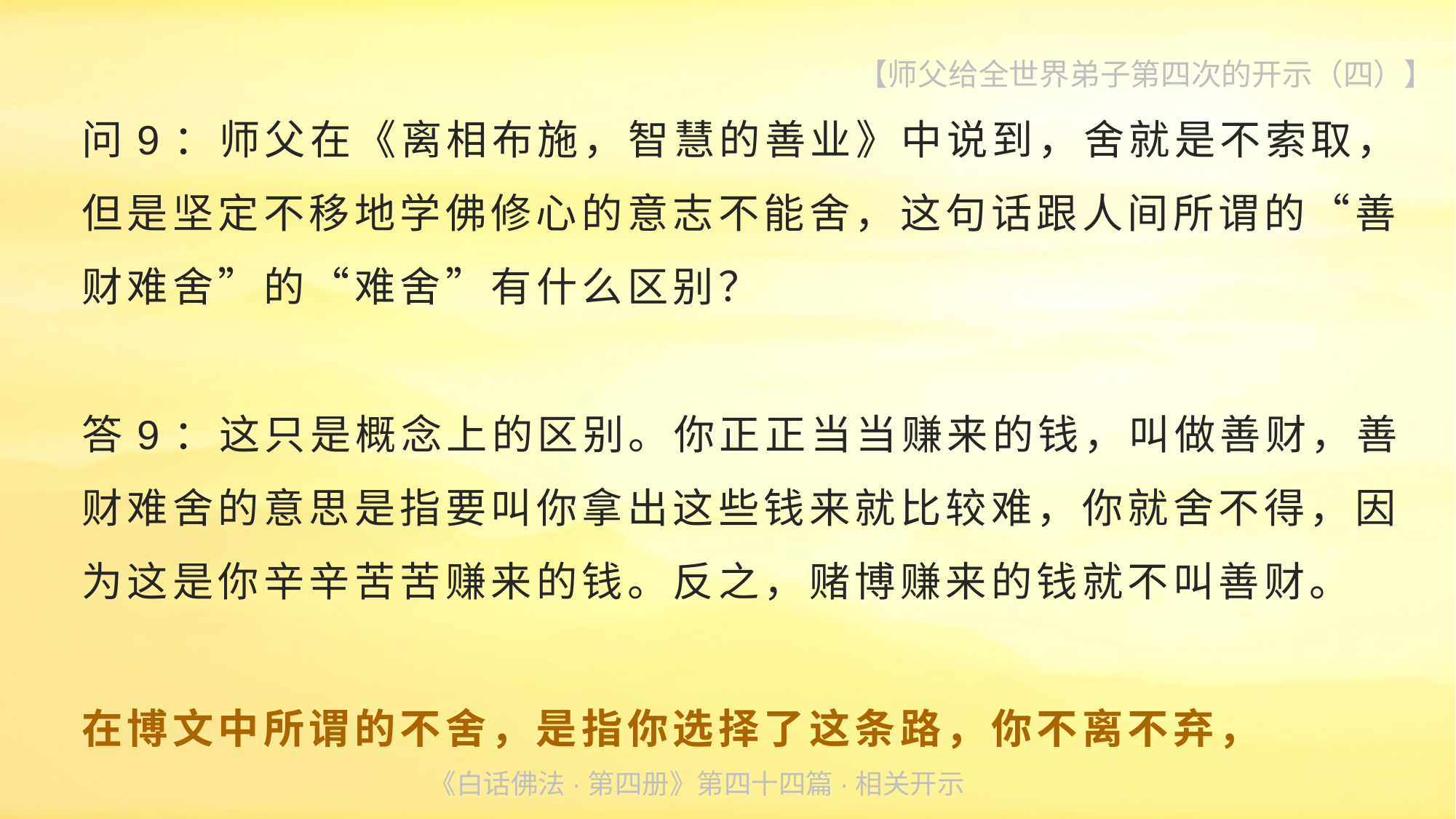

【师父给全世界弟子第四次的开示（四）】
问9：师父在《离相布施，智慧的善业》中说到，舍就是不索取，但是坚定不移地学佛修心的意志不能舍，这句话跟人间所谓的“善财难舍”的“难舍”有什么区别？

答9：这只是概念上的区别。你正正当当赚来的钱，叫做善财，善财难舍的意思是指要叫你拿出这些钱来就比较难，你就舍不得，因为这是你辛辛苦苦赚来的钱。反之，赌博赚来的钱就不叫善财。

在博文中所谓的不舍，是指你选择了这条路，你不离不弃，
《白话佛法·第四册》第四十四篇·相关开示